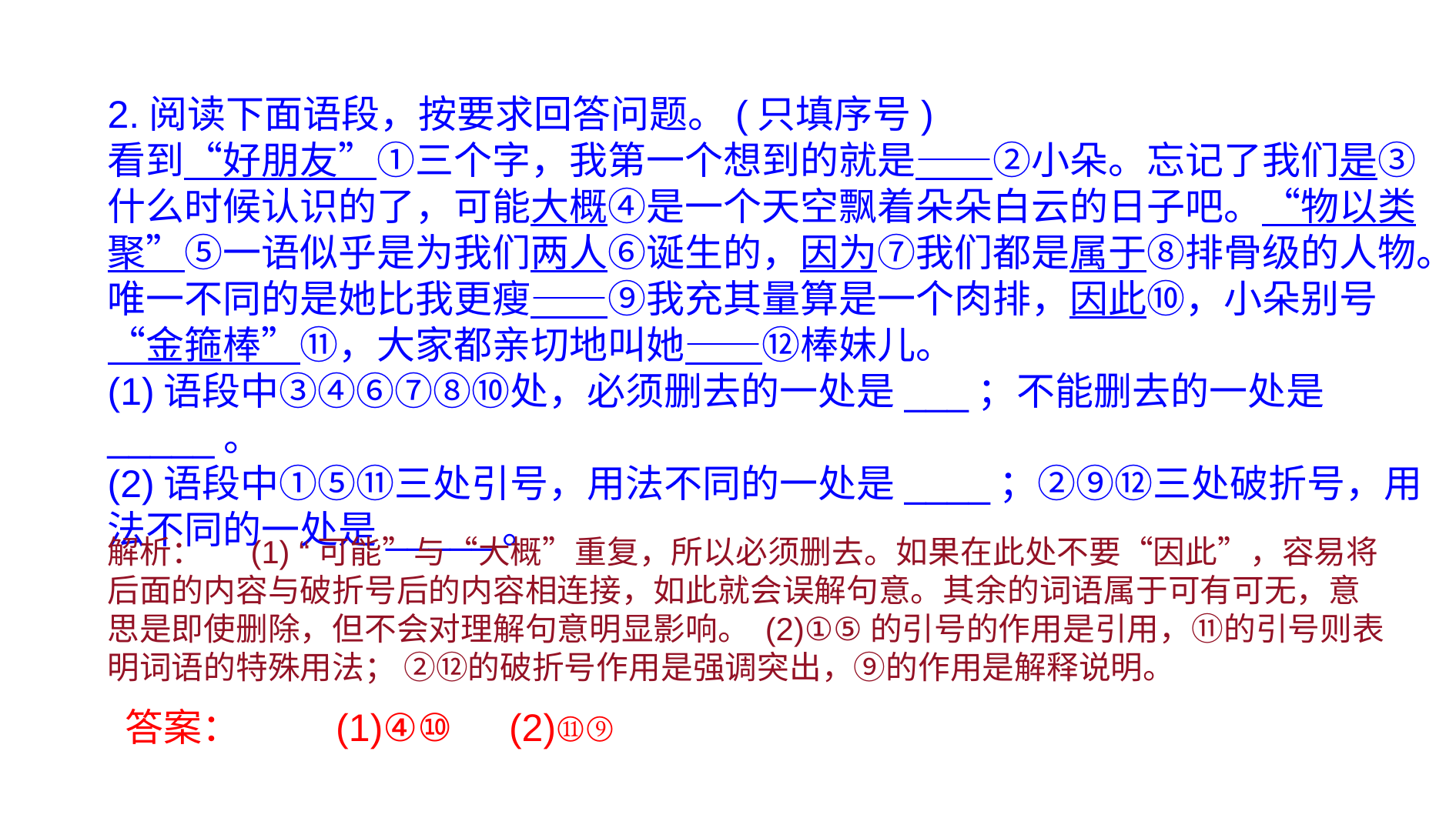

2.阅读下面语段，按要求回答问题。(只填序号)
看到“好朋友”①三个字，我第一个想到的就是——②小朵。忘记了我们是③什么时候认识的了，可能大概④是一个天空飘着朵朵白云的日子吧。“物以类聚”⑤一语似乎是为我们两人⑥诞生的，因为⑦我们都是属于⑧排骨级的人物。唯一不同的是她比我更瘦——⑨我充其量算是一个肉排，因此⑩，小朵别号“金箍棒”⑪，大家都亲切地叫她——⑫棒妹儿。
(1)语段中③④⑥⑦⑧⑩处，必须删去的一处是___；不能删去的一处是_____。
(2)语段中①⑤⑪三处引号，用法不同的一处是____；②⑨⑫三处破折号，用法不同的一处是_____。
解析： 　(1) “可能”与“大概”重复，所以必须删去。如果在此处不要“因此”，容易将后面的内容与破折号后的内容相连接，如此就会误解句意。其余的词语属于可有可无，意思是即使删除，但不会对理解句意明显影响。 (2)①⑤的引号的作用是引用，⑪的引号则表明词语的特殊用法； ②⑫的破折号作用是强调突出，⑨的作用是解释说明。
答案：　 　(1)④⑩　(2)⑪⑨